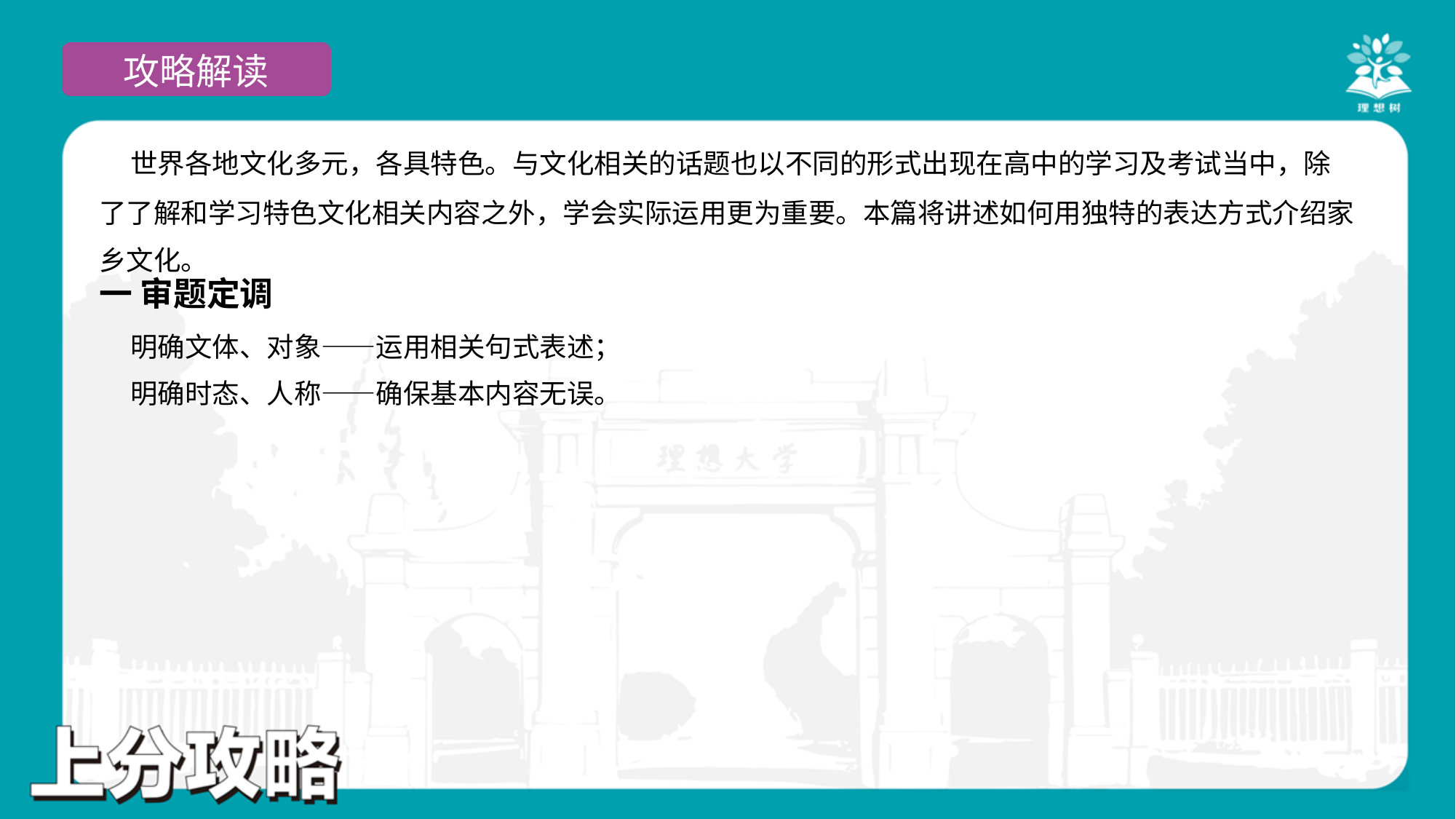

世界各地文化多元，各具特色。与文化相关的话题也以不同的形式出现在高中的学习及考试当中，除
了了解和学习特色文化相关内容之外，学会实际运用更为重要。本篇将讲述如何用独特的表达方式介绍家
乡文化。
一 审题定调
    明确文体、对象——运用相关句式表述；
    明确时态、人称——确保基本内容无误。